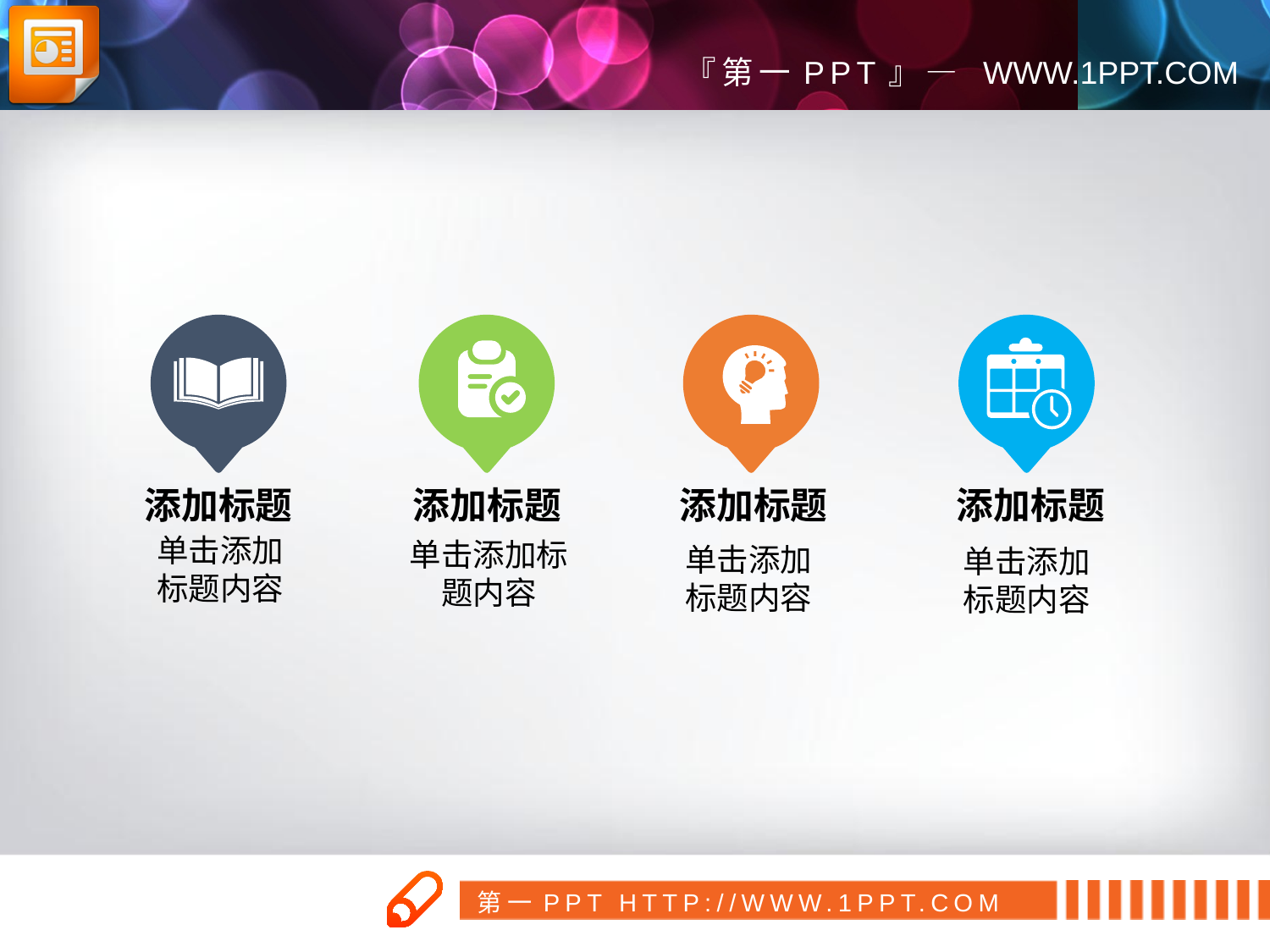

添加标题
添加标题
添加标题
添加标题
单击添加标题内容
单击添加标题内容
单击添加标题内容
单击添加标题内容